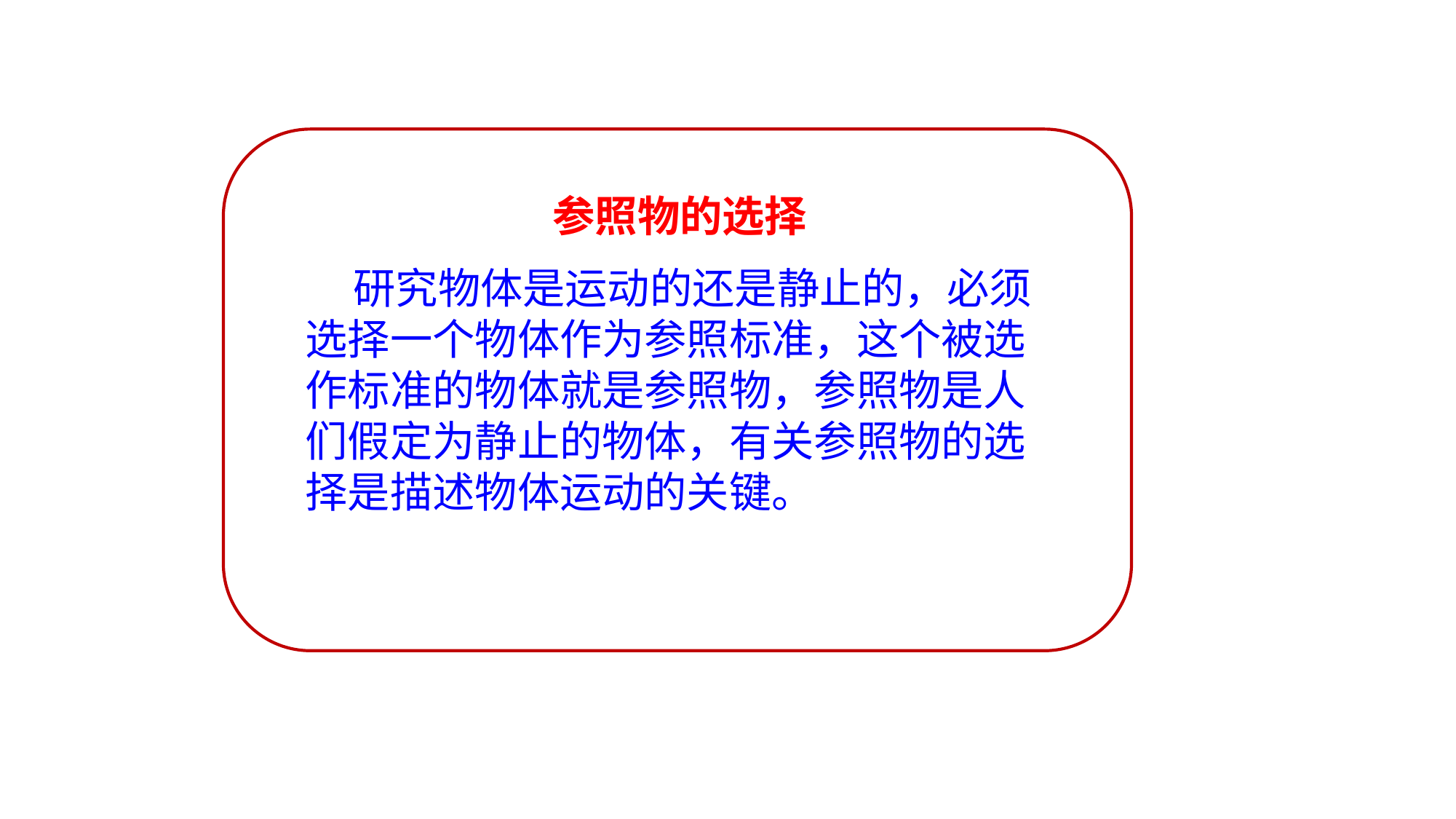

参照物的选择
    研究物体是运动的还是静止的，必须选择一个物体作为参照标准，这个被选作标准的物体就是参照物，参照物是人们假定为静止的物体，有关参照物的选择是描述物体运动的关键。